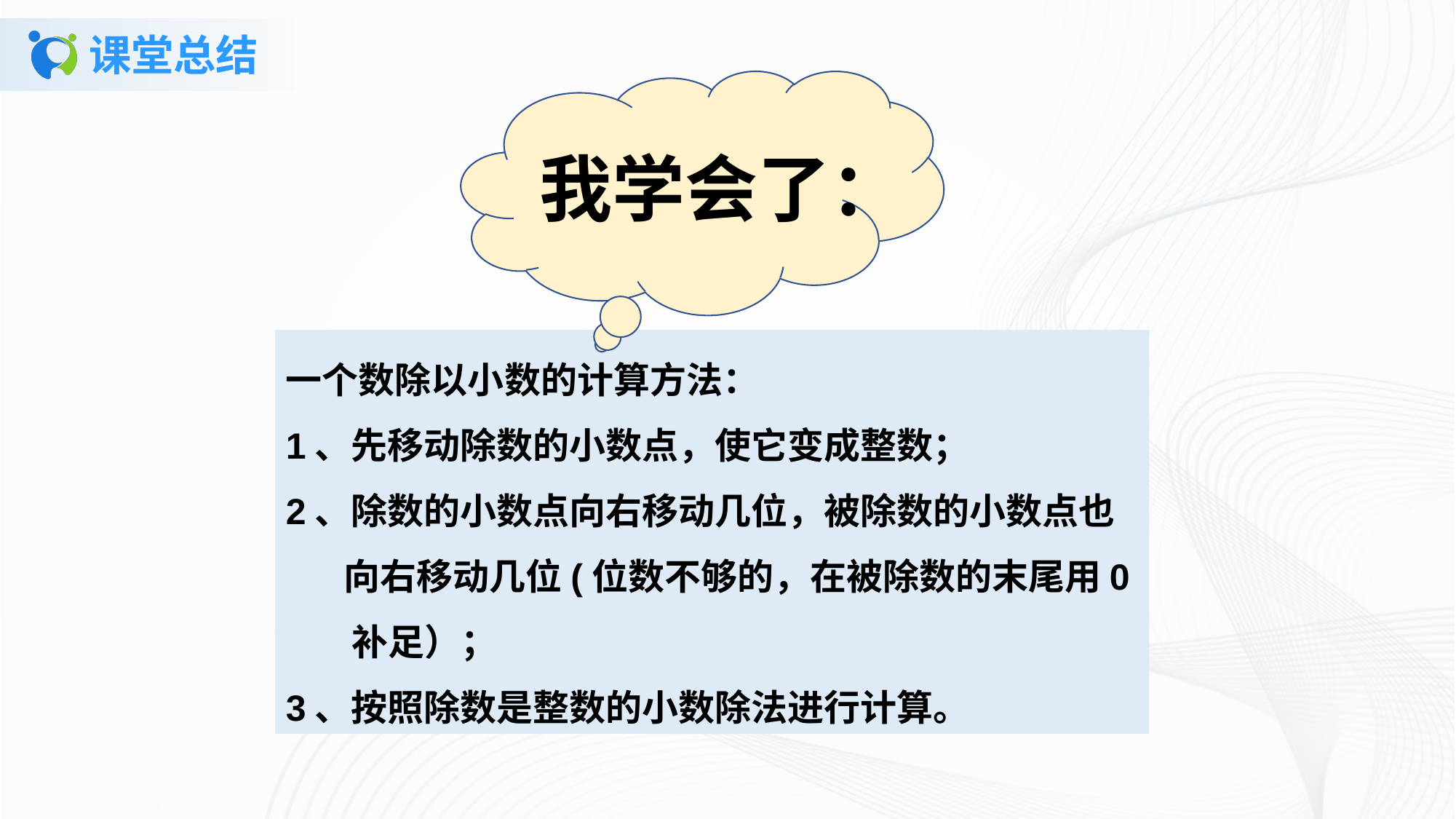

# 课堂总结
我学会了：
一个数除以小数的计算方法：
1、先移动除数的小数点，使它变成整数；
2、除数的小数点向右移动几位，被除数的小数点也
      向右移动几位(位数不够的，在被除数的末尾用0
       补足）；
3、按照除数是整数的小数除法进行计算。